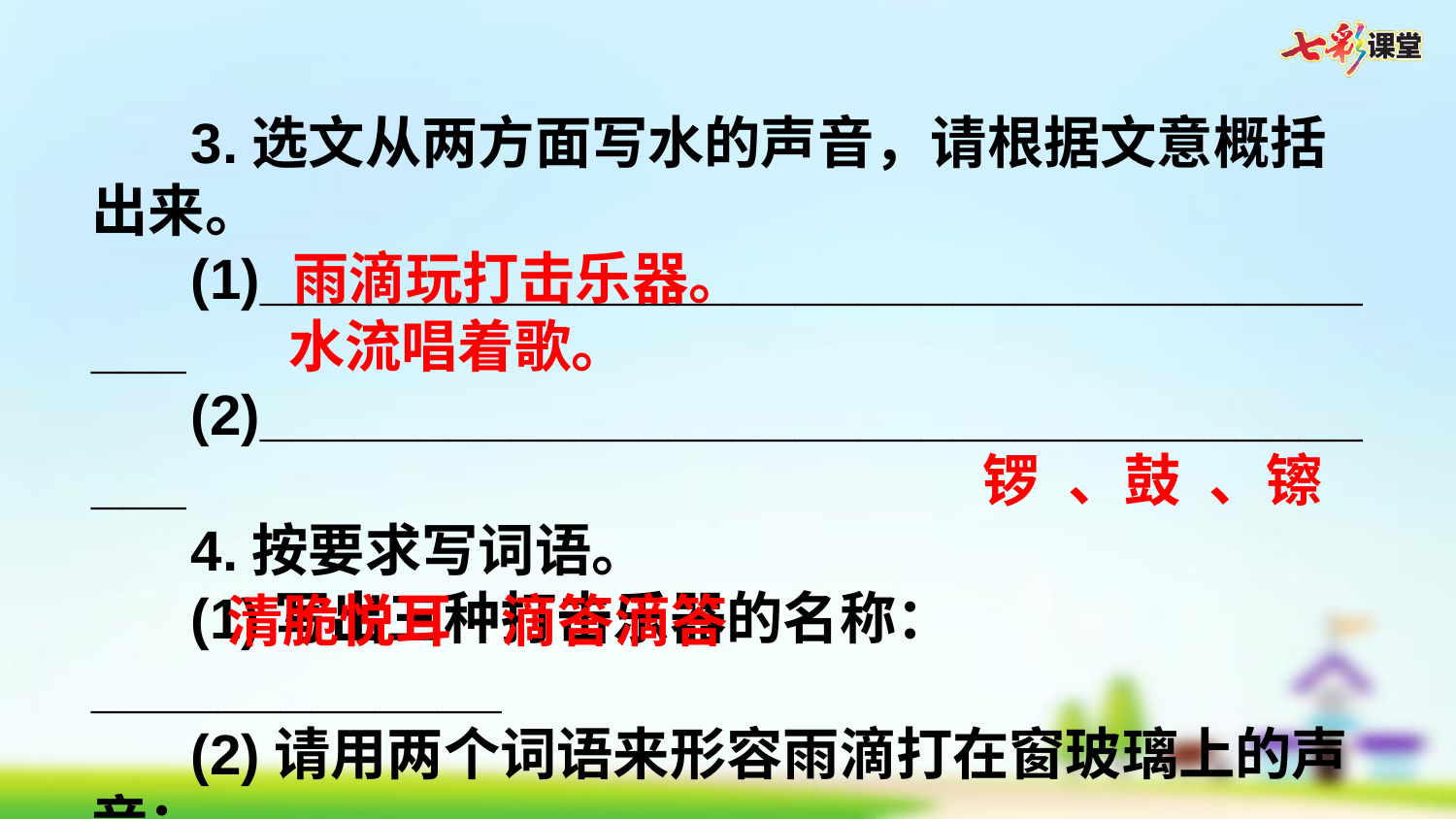

3.选文从两方面写水的声音，请根据文意概括出来。
(1)______________________________________
(2)______________________________________
4.按要求写词语。
(1)写出三种打击乐器的名称：_____________
(2)请用两个词语来形容雨滴打在窗玻璃上的声音：_________ _________
雨滴玩打击乐器。
水流唱着歌。
锣 、鼓 、镲
清脆悦耳
滴答滴答